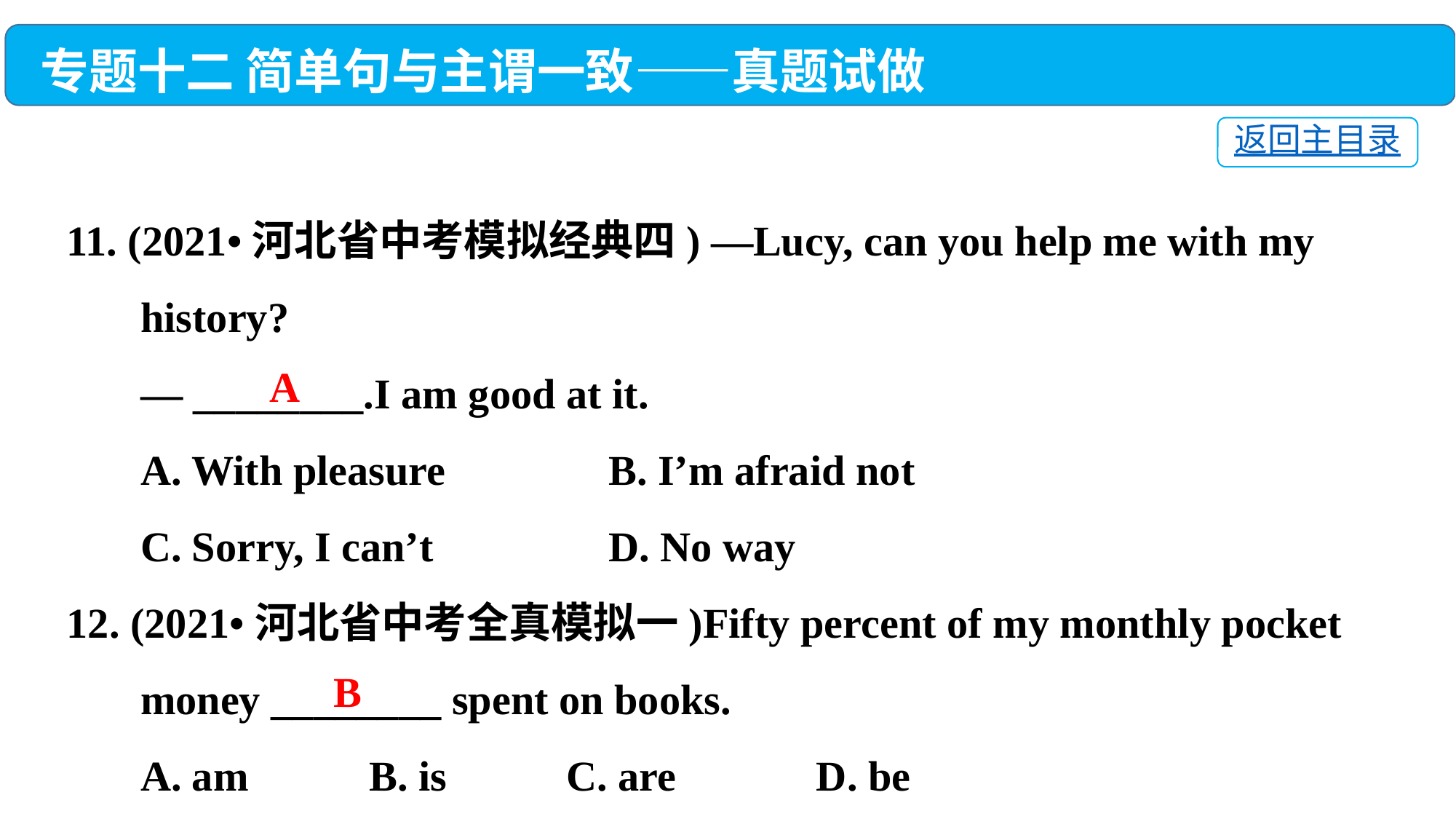

专题十二 简单句与主谓一致——真题试做
返回主目录
11. (2021•河北省中考模拟经典四) —Lucy, can you help me with my
       history?
       — ________.I am good at it.
       A. With pleasure	          B. I’m afraid not
       C. Sorry, I can’t	          D. No way
12. (2021•河北省中考全真模拟一)Fifty percent of my monthly pocket
       money ________ spent on books.
       A. am	        B. is	      C. are	         D. be
A
B